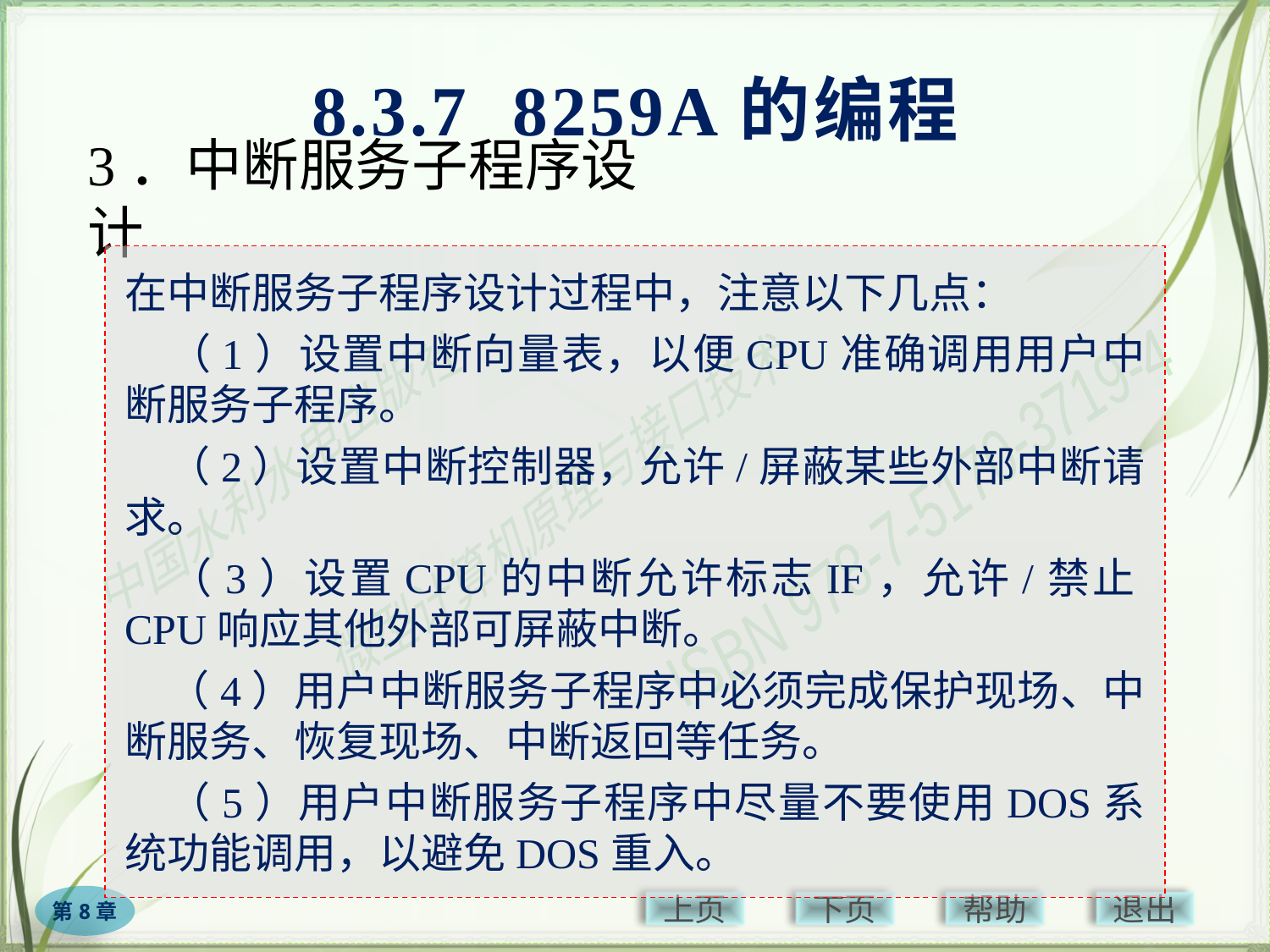

8.3.7  8259A的编程
# 3．中断服务子程序设计
在中断服务子程序设计过程中，注意以下几点：
　（1）设置中断向量表，以便CPU准确调用用户中断服务子程序。
　（2）设置中断控制器，允许/屏蔽某些外部中断请求。
　（3）设置CPU的中断允许标志IF，允许/禁止CPU响应其他外部可屏蔽中断。
　（4）用户中断服务子程序中必须完成保护现场、中断服务、恢复现场、中断返回等任务。
　（5）用户中断服务子程序中尽量不要使用DOS系统功能调用，以避免DOS重入。